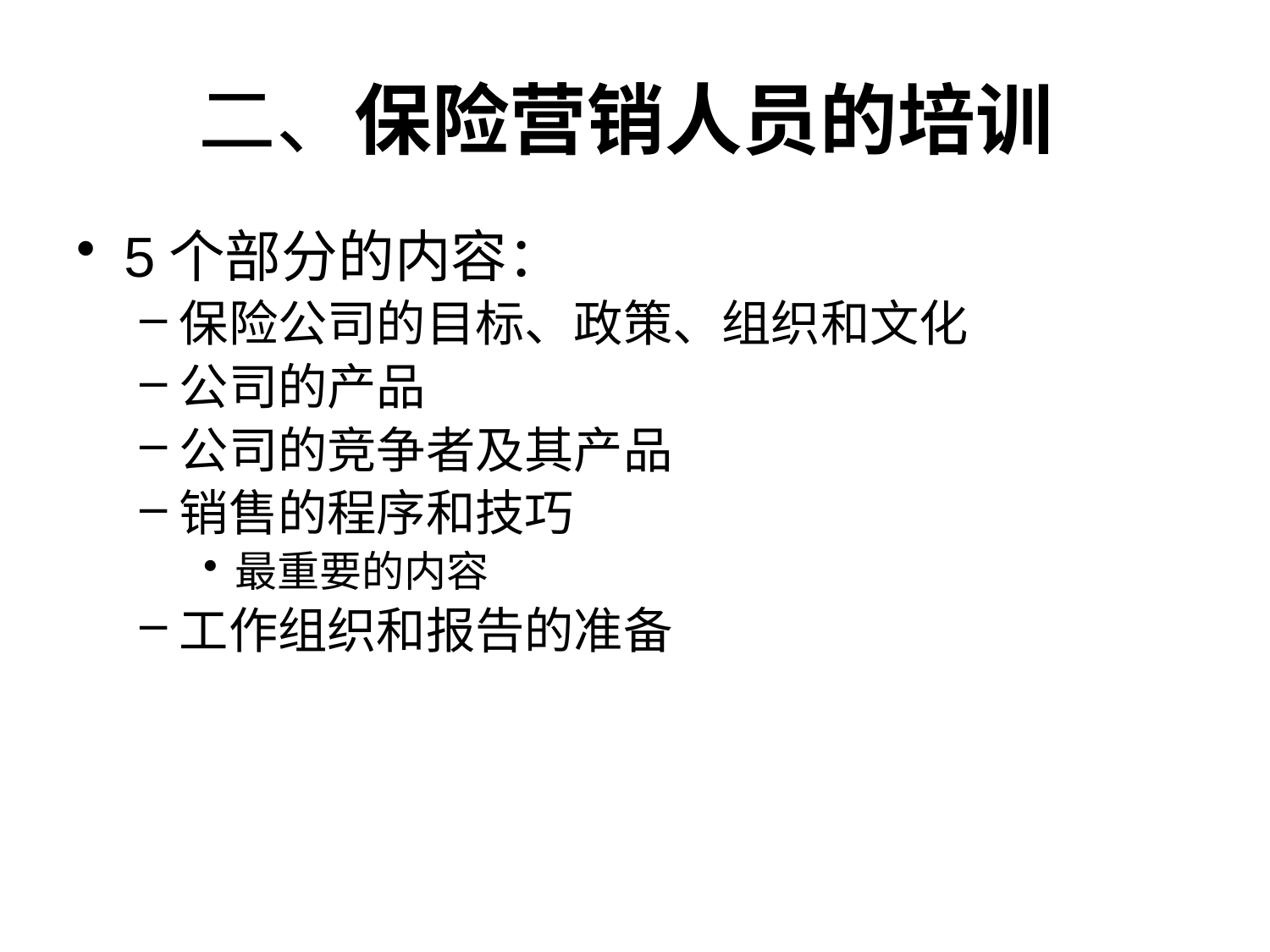

# 二、保险营销人员的培训
5个部分的内容：
保险公司的目标、政策、组织和文化
公司的产品
公司的竞争者及其产品
销售的程序和技巧
最重要的内容
工作组织和报告的准备